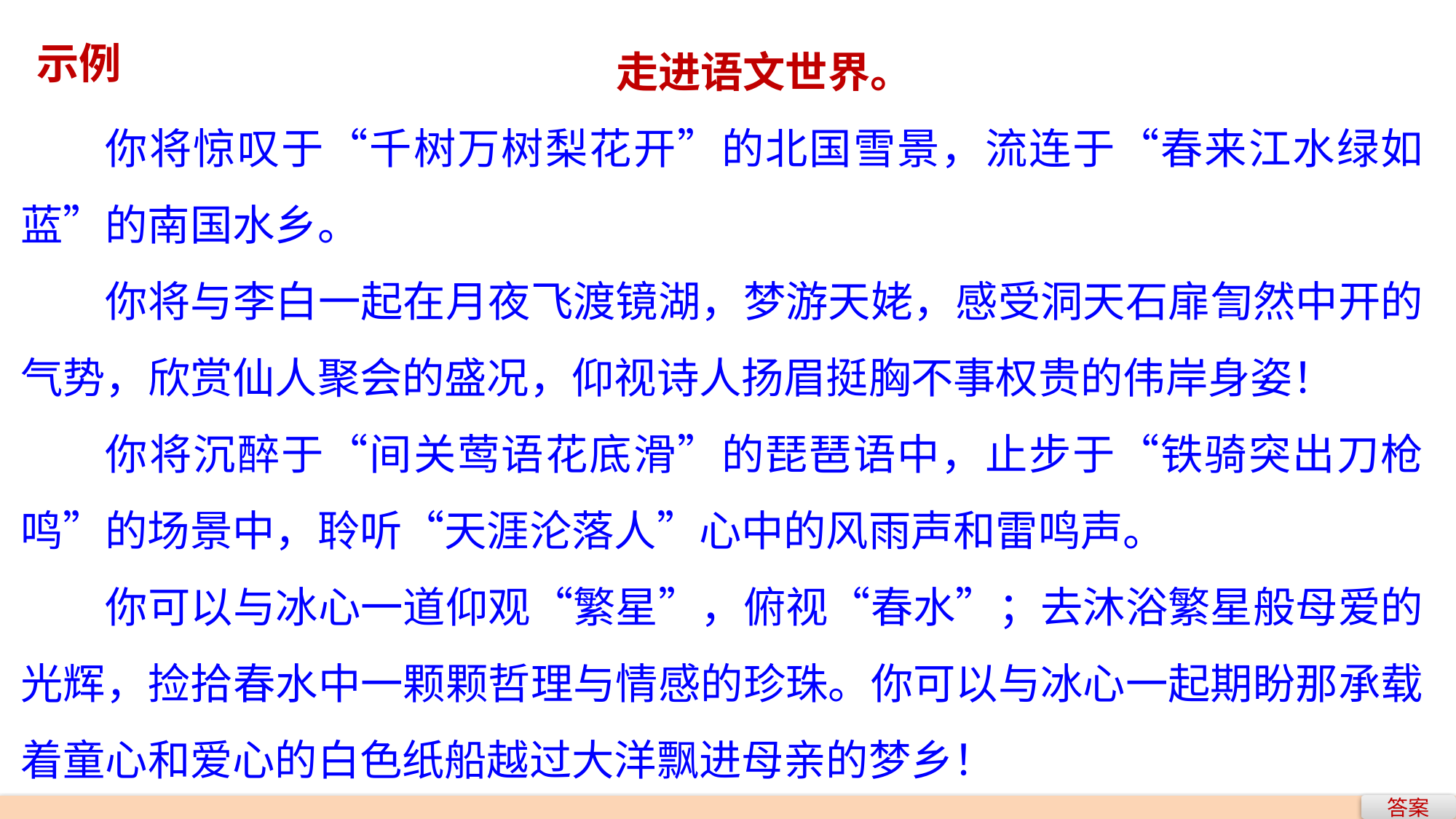

走进语文世界。
你将惊叹于“千树万树梨花开”的北国雪景，流连于“春来江水绿如蓝”的南国水乡。
你将与李白一起在月夜飞渡镜湖，梦游天姥，感受洞天石扉訇然中开的气势，欣赏仙人聚会的盛况，仰视诗人扬眉挺胸不事权贵的伟岸身姿！
你将沉醉于“间关莺语花底滑”的琵琶语中，止步于“铁骑突出刀枪鸣”的场景中，聆听“天涯沦落人”心中的风雨声和雷鸣声。
你可以与冰心一道仰观“繁星”，俯视“春水”；去沐浴繁星般母爱的光辉，捡拾春水中一颗颗哲理与情感的珍珠。你可以与冰心一起期盼那承载着童心和爱心的白色纸船越过大洋飘进母亲的梦乡！
示例
答案